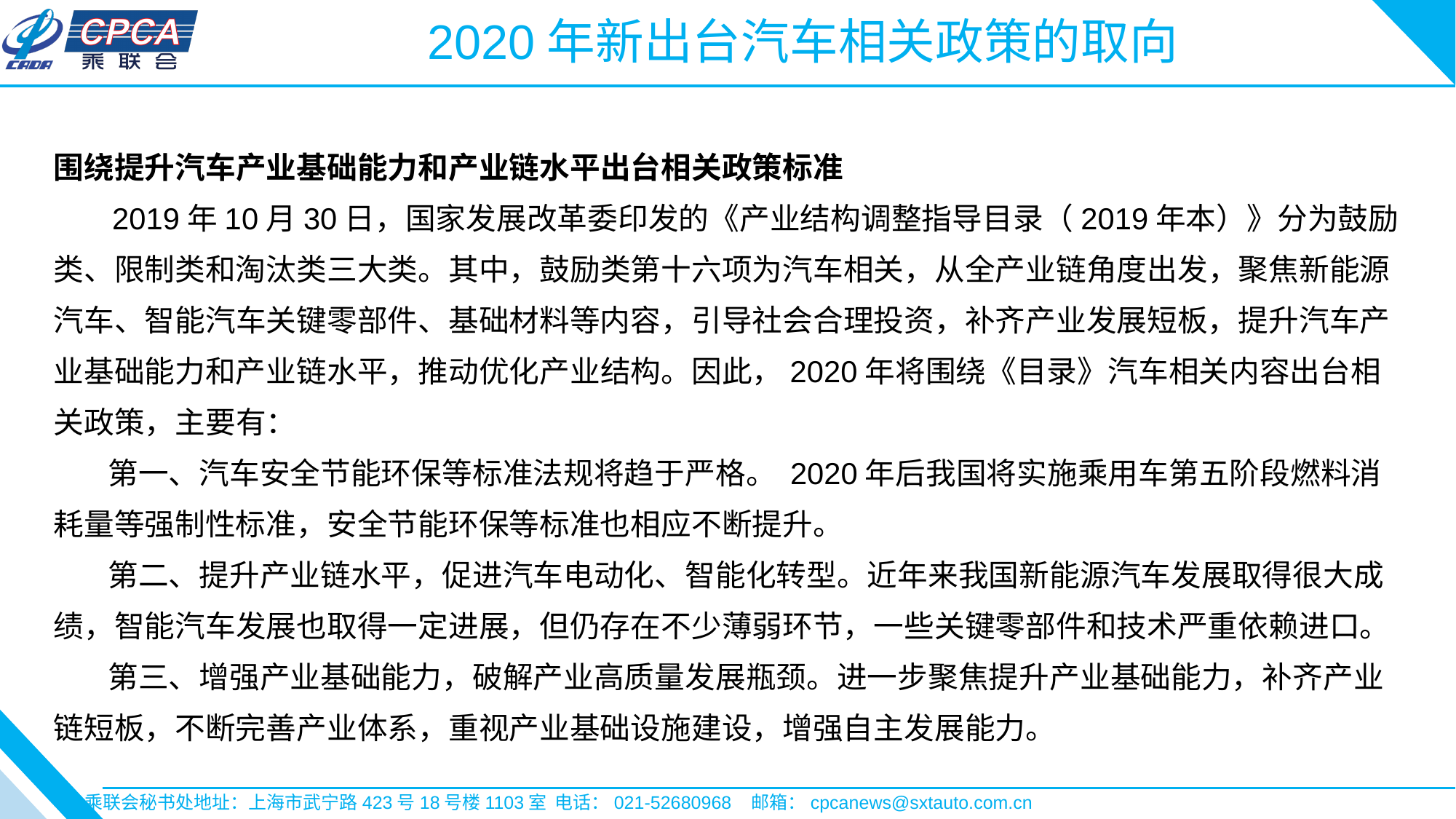

2020年新出台汽车相关政策的取向
围绕提升汽车产业基础能力和产业链水平出台相关政策标准
       2019年10月30日，国家发展改革委印发的《产业结构调整指导目录（2019年本）》分为鼓励类、限制类和淘汰类三大类。其中，鼓励类第十六项为汽车相关，从全产业链角度出发，聚焦新能源汽车、智能汽车关键零部件、基础材料等内容，引导社会合理投资，补齐产业发展短板，提升汽车产业基础能力和产业链水平，推动优化产业结构。因此，2020年将围绕《目录》汽车相关内容出台相关政策，主要有：
       第一、汽车安全节能环保等标准法规将趋于严格。 2020年后我国将实施乘用车第五阶段燃料消耗量等强制性标准，安全节能环保等标准也相应不断提升。
       第二、提升产业链水平，促进汽车电动化、智能化转型。近年来我国新能源汽车发展取得很大成绩，智能汽车发展也取得一定进展，但仍存在不少薄弱环节，一些关键零部件和技术严重依赖进口。
       第三、增强产业基础能力，破解产业高质量发展瓶颈。进一步聚焦提升产业基础能力，补齐产业链短板，不断完善产业体系，重视产业基础设施建设，增强自主发展能力。